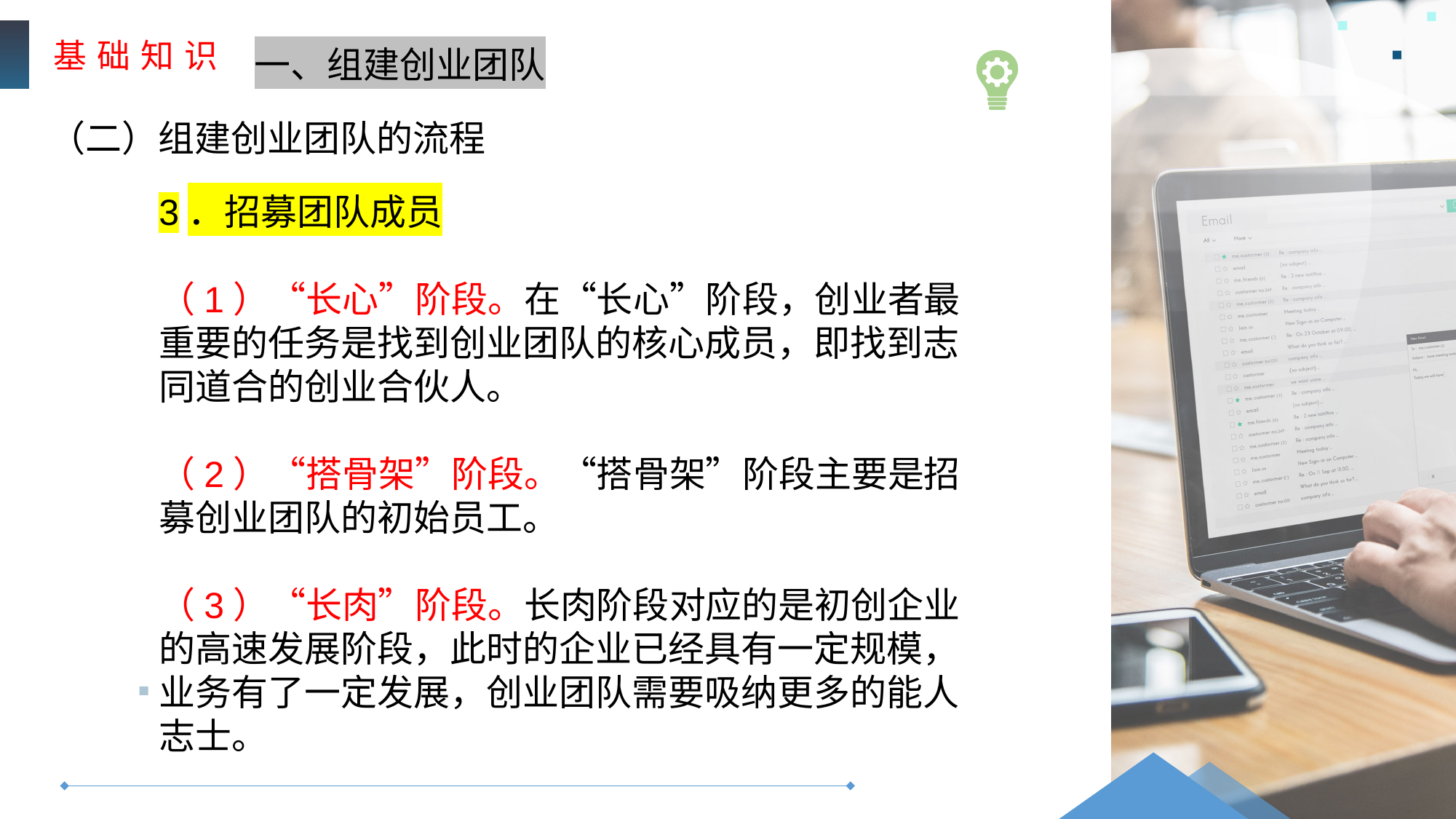

基 础 知 识

一、组建创业团队

（二）组建创业团队的流程
3．招募团队成员

（1）“长心”阶段。在“长心”阶段，创业者最重要的任务是找到创业团队的核心成员，即找到志同道合的创业合伙人。

（2）“搭骨架”阶段。“搭骨架”阶段主要是招募创业团队的初始员工。

（3）“长肉”阶段。长肉阶段对应的是初创企业的高速发展阶段，此时的企业已经具有一定规模，业务有了一定发展，创业团队需要吸纳更多的能人志士。